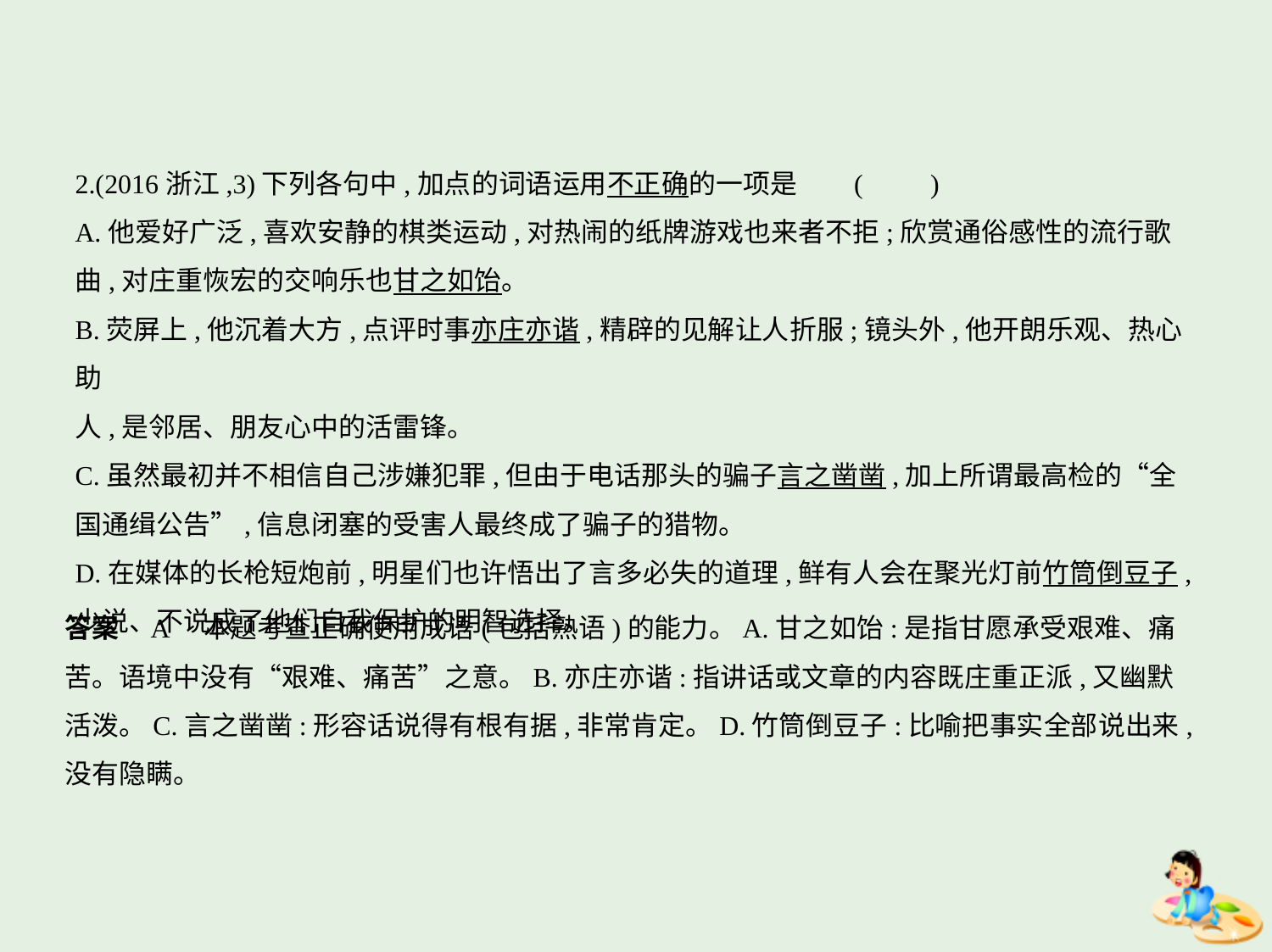

2.(2016浙江,3)下列各句中,加点的词语运用不正确的一项是     (　　)
A.他爱好广泛,喜欢安静的棋类运动,对热闹的纸牌游戏也来者不拒;欣赏通俗感性的流行歌
曲,对庄重恢宏的交响乐也甘之如饴。
B.荧屏上,他沉着大方,点评时事亦庄亦谐,精辟的见解让人折服;镜头外,他开朗乐观、热心助
人,是邻居、朋友心中的活雷锋。
C.虽然最初并不相信自己涉嫌犯罪,但由于电话那头的骗子言之凿凿,加上所谓最高检的“全
国通缉公告”,信息闭塞的受害人最终成了骗子的猎物。
D.在媒体的长枪短炮前,明星们也许悟出了言多必失的道理,鲜有人会在聚光灯前竹筒倒豆子,
少说、不说成了他们自我保护的明智选择。
答案    A    本题考查正确使用成语(包括熟语)的能力。A.甘之如饴:是指甘愿承受艰难、痛
苦。语境中没有“艰难、痛苦”之意。B.亦庄亦谐:指讲话或文章的内容既庄重正派,又幽默
活泼。C.言之凿凿:形容话说得有根有据,非常肯定。D.竹筒倒豆子:比喻把事实全部说出来,
没有隐瞒。